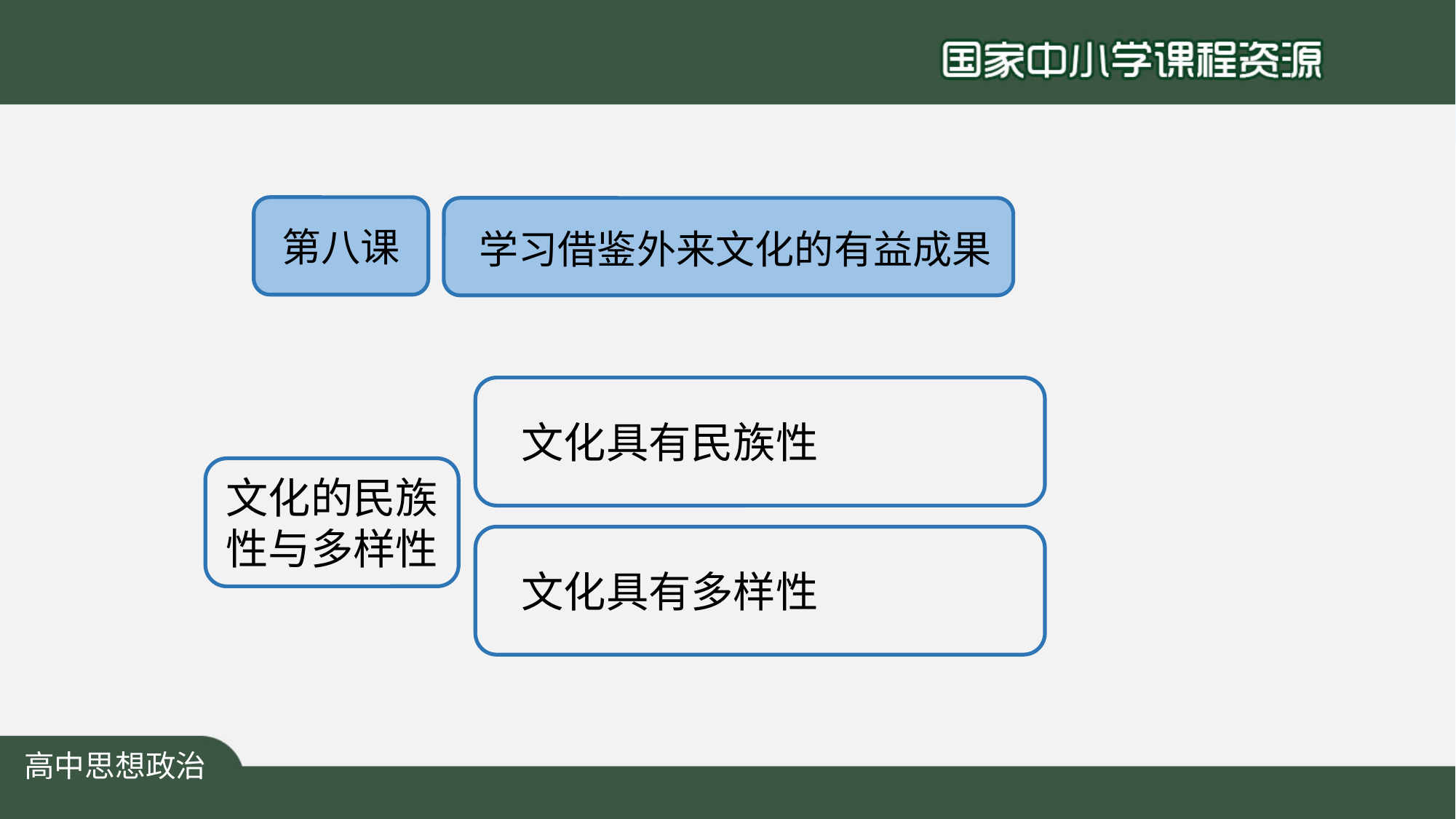

第八课
 学习借鉴外来文化的有益成果
  文化具有民族性
文化的民族性与多样性
  文化具有多样性